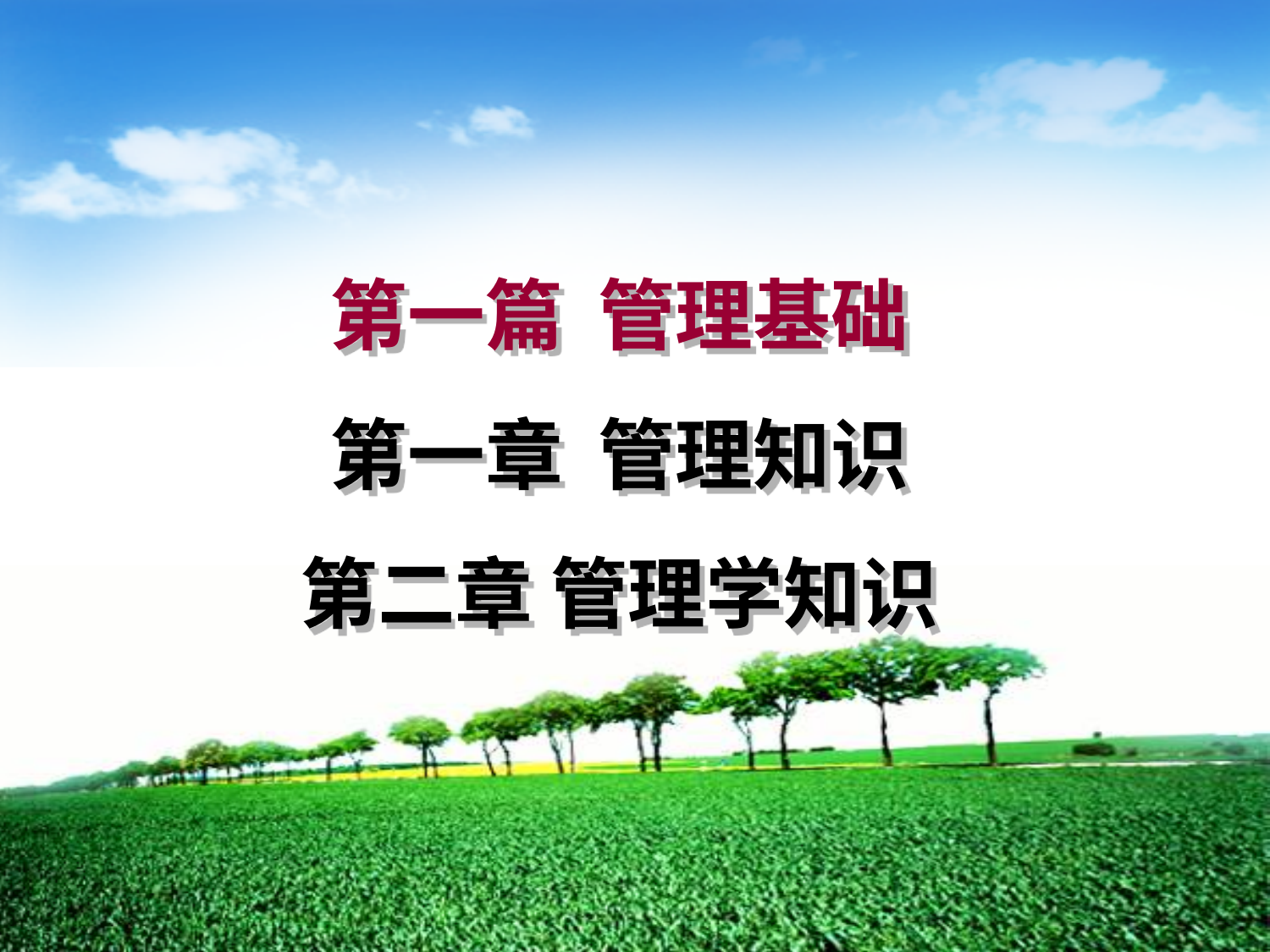

# 第一篇  管理基础 第一章  管理知识 第二章 管理学知识